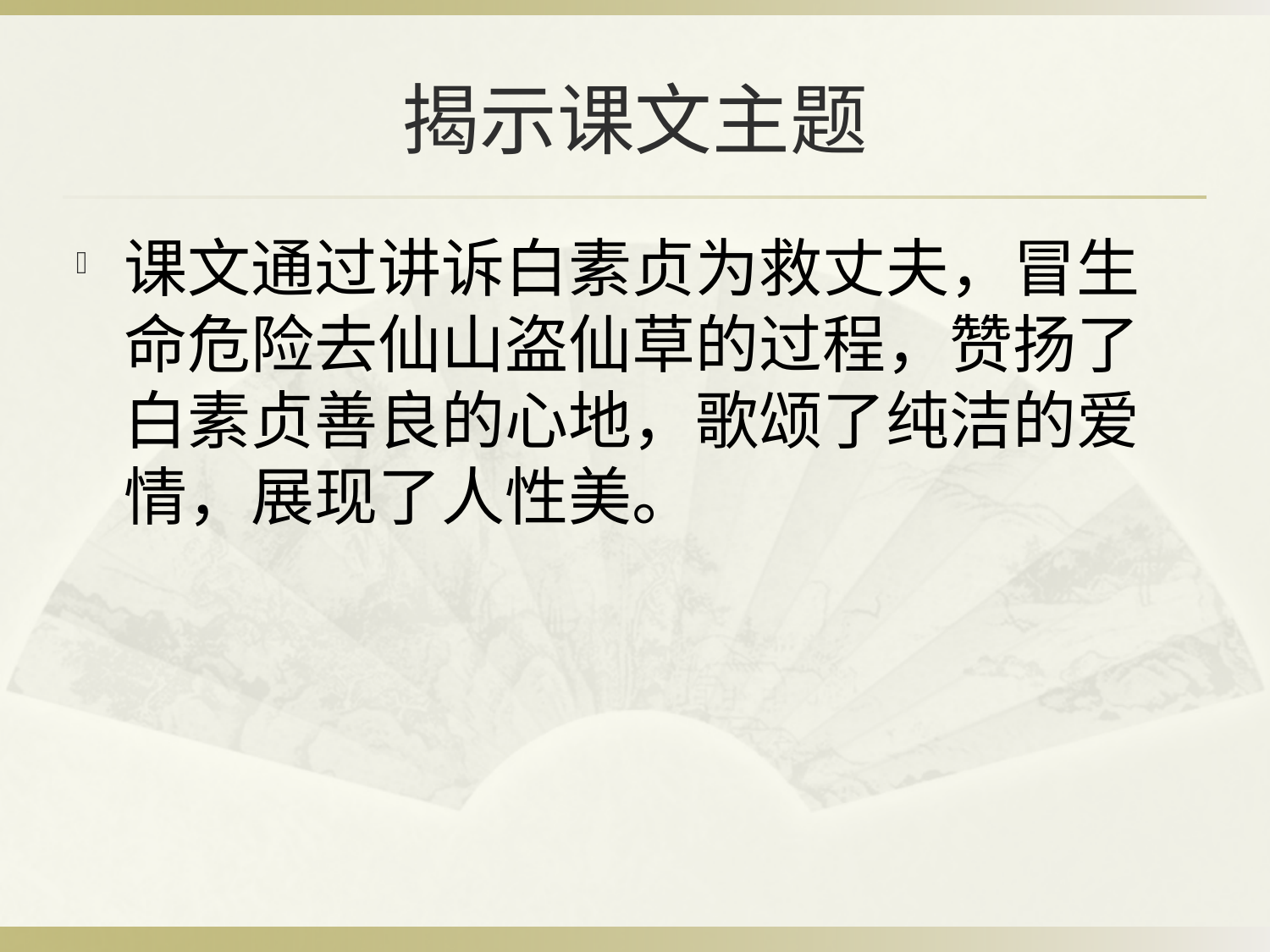

# 揭示课文主题
课文通过讲诉白素贞为救丈夫，冒生命危险去仙山盗仙草的过程，赞扬了白素贞善良的心地，歌颂了纯洁的爱情，展现了人性美。